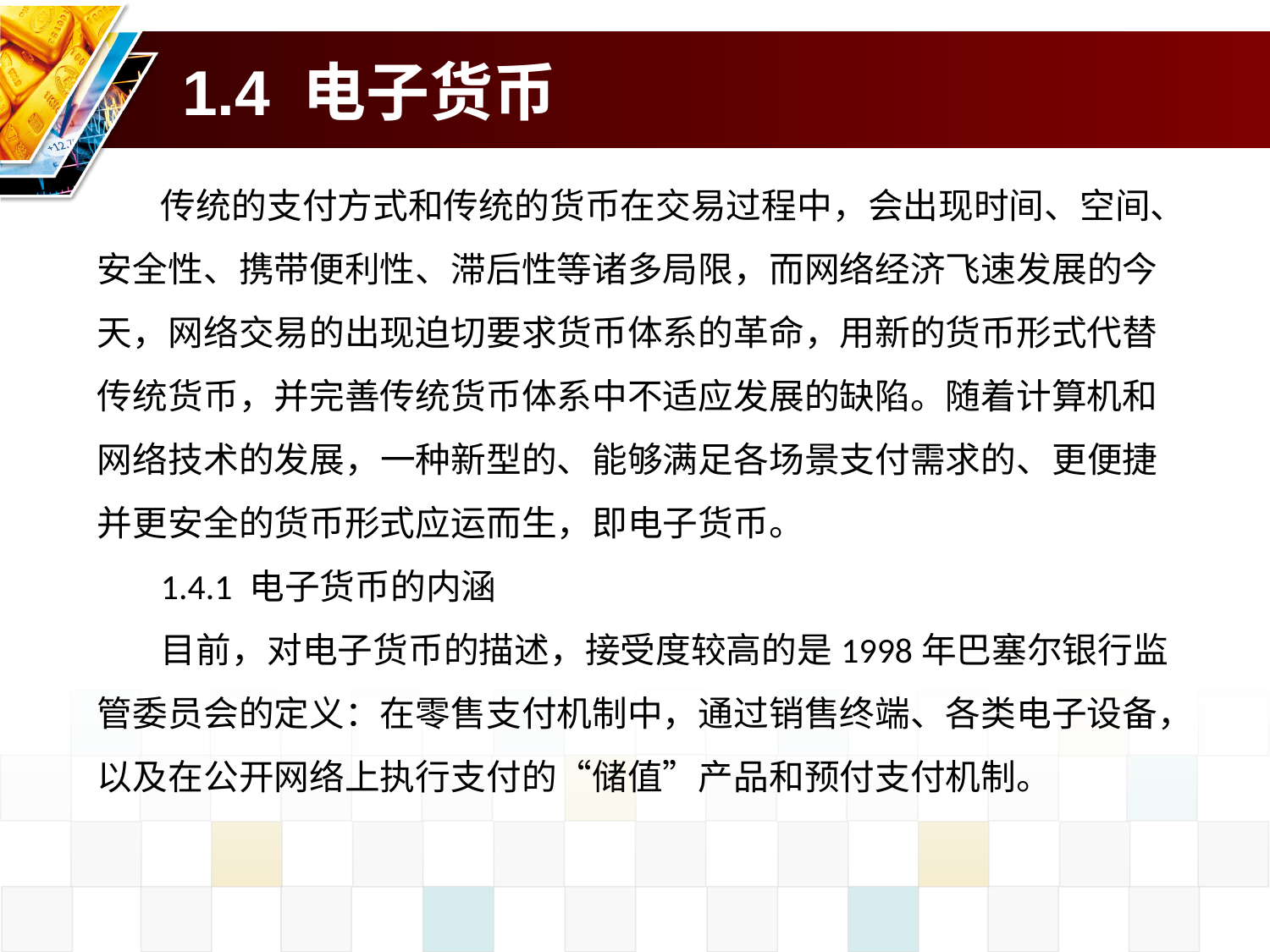

# 1.4 电子货币
传统的支付方式和传统的货币在交易过程中，会出现时间、空间、安全性、携带便利性、滞后性等诸多局限，而网络经济飞速发展的今天，网络交易的出现迫切要求货币体系的革命，用新的货币形式代替传统货币，并完善传统货币体系中不适应发展的缺陷。随着计算机和网络技术的发展，一种新型的、能够满足各场景支付需求的、更便捷并更安全的货币形式应运而生，即电子货币。
1.4.1 电子货币的内涵
目前，对电子货币的描述，接受度较高的是1998年巴塞尔银行监管委员会的定义：在零售支付机制中，通过销售终端、各类电子设备，以及在公开网络上执行支付的“储值”产品和预付支付机制。